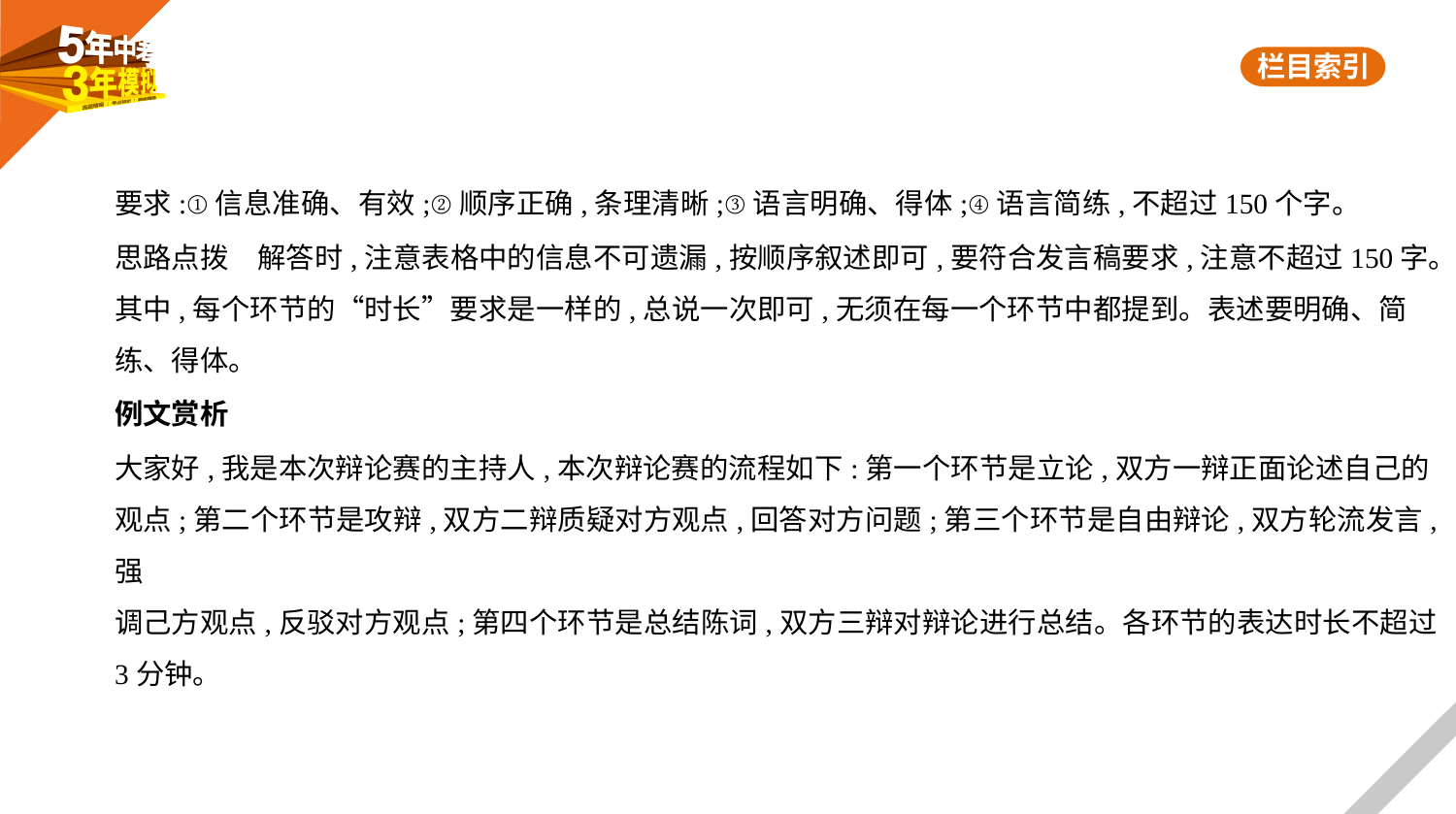

要求:①信息准确、有效;②顺序正确,条理清晰;③语言明确、得体;④语言简练,不超过150个字。
思路点拨　解答时,注意表格中的信息不可遗漏,按顺序叙述即可,要符合发言稿要求,注意不超过150字。
其中,每个环节的“时长”要求是一样的,总说一次即可,无须在每一个环节中都提到。表述要明确、简
练、得体。
例文赏析
大家好,我是本次辩论赛的主持人,本次辩论赛的流程如下:第一个环节是立论,双方一辩正面论述自己的
观点;第二个环节是攻辩,双方二辩质疑对方观点,回答对方问题;第三个环节是自由辩论,双方轮流发言,强
调己方观点,反驳对方观点;第四个环节是总结陈词,双方三辩对辩论进行总结。各环节的表达时长不超过
3分钟。